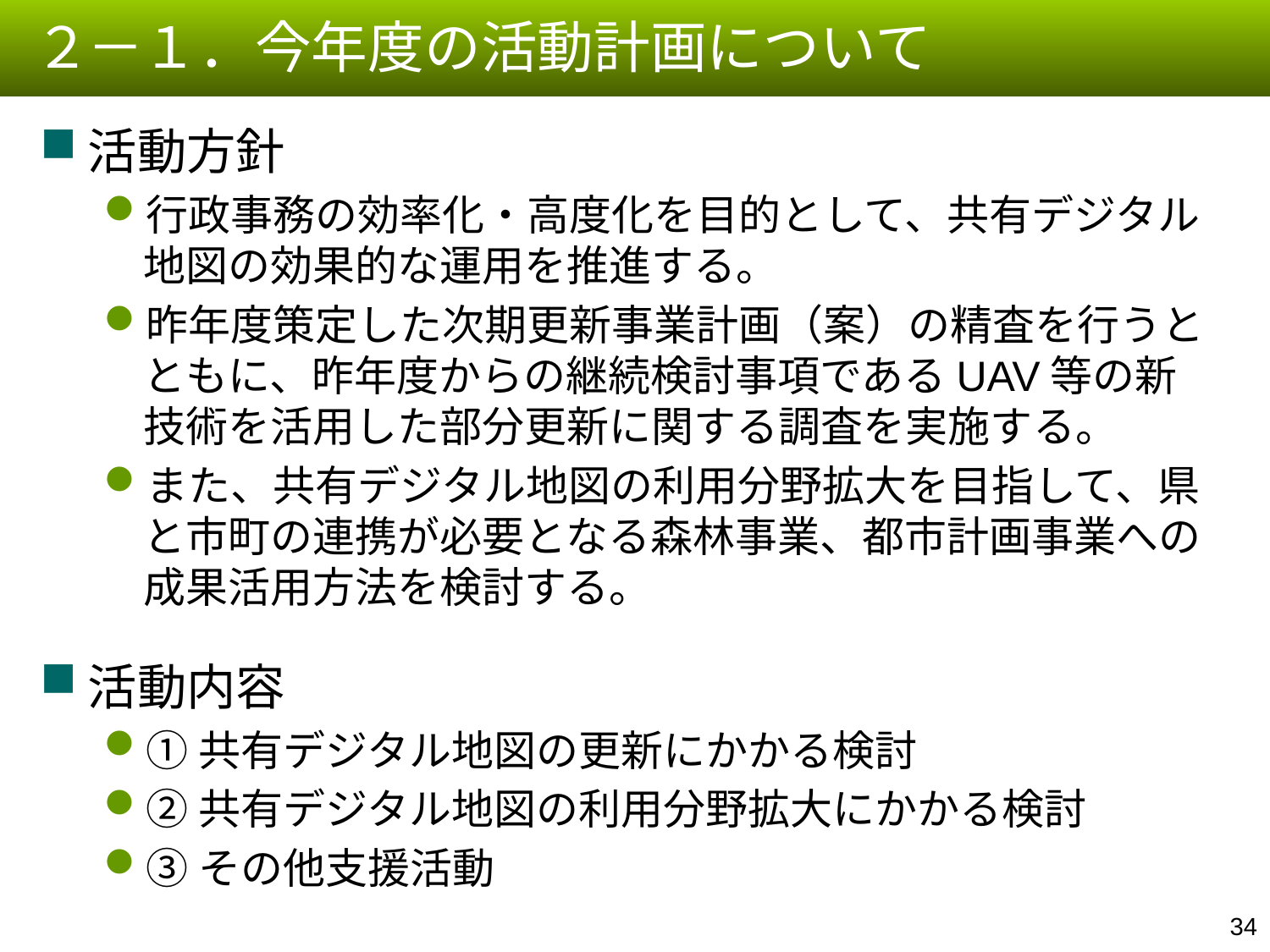

２－１．今年度の活動計画について
活動方針
行政事務の効率化・高度化を目的として、共有デジタル地図の効果的な運用を推進する。
昨年度策定した次期更新事業計画（案）の精査を行うとともに、昨年度からの継続検討事項であるUAV等の新技術を活用した部分更新に関する調査を実施する。
また、共有デジタル地図の利用分野拡大を目指して、県と市町の連携が必要となる森林事業、都市計画事業への成果活用方法を検討する。

活動内容
①共有デジタル地図の更新にかかる検討
②共有デジタル地図の利用分野拡大にかかる検討
③その他支援活動
34